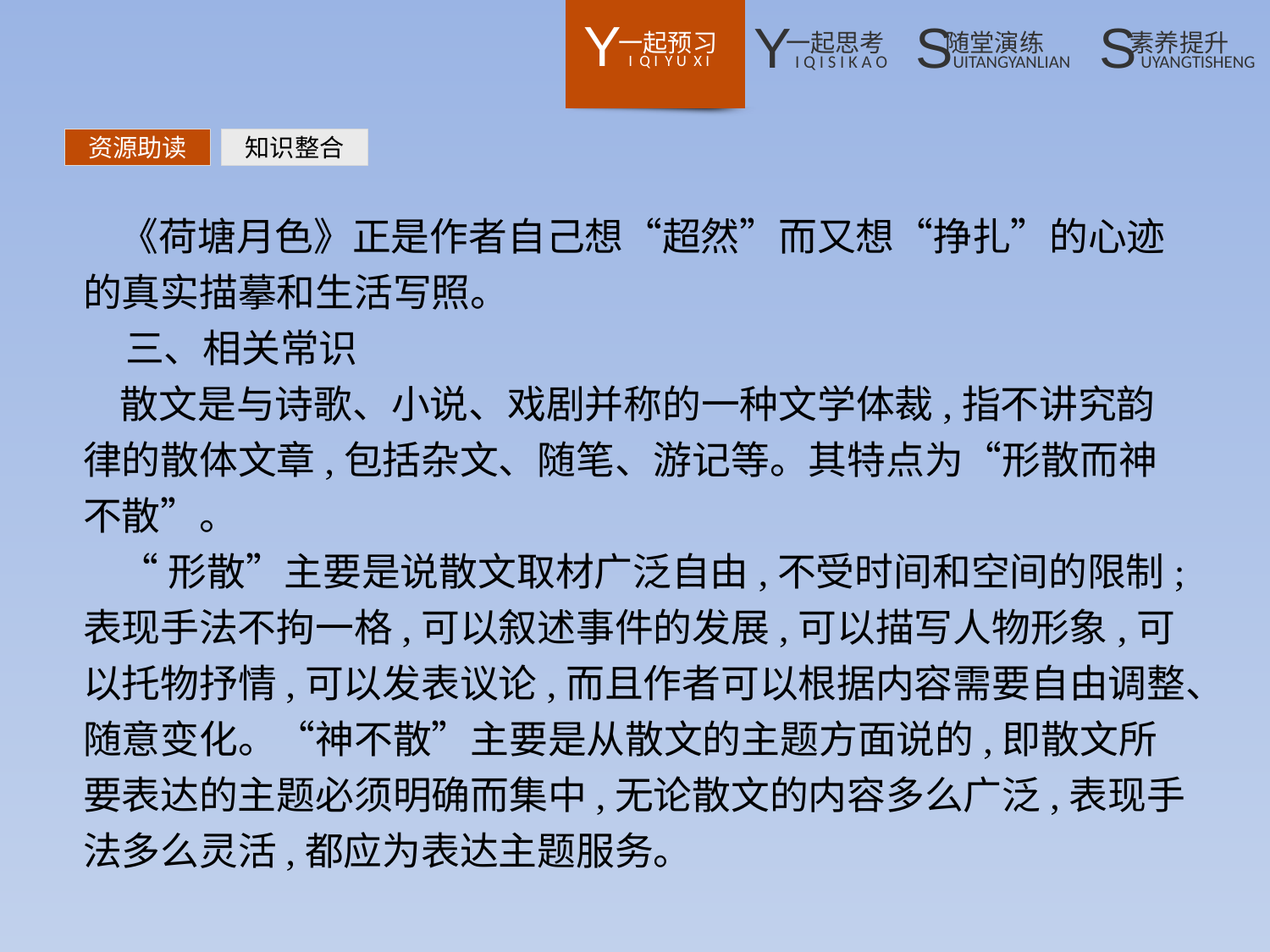

资源助读
知识整合
《荷塘月色》正是作者自己想“超然”而又想“挣扎”的心迹的真实描摹和生活写照。
三、相关常识
散文是与诗歌、小说、戏剧并称的一种文学体裁,指不讲究韵律的散体文章,包括杂文、随笔、游记等。其特点为“形散而神不散”。
“形散”主要是说散文取材广泛自由,不受时间和空间的限制;表现手法不拘一格,可以叙述事件的发展,可以描写人物形象,可以托物抒情,可以发表议论,而且作者可以根据内容需要自由调整、随意变化。“神不散”主要是从散文的主题方面说的,即散文所要表达的主题必须明确而集中,无论散文的内容多么广泛,表现手法多么灵活,都应为表达主题服务。